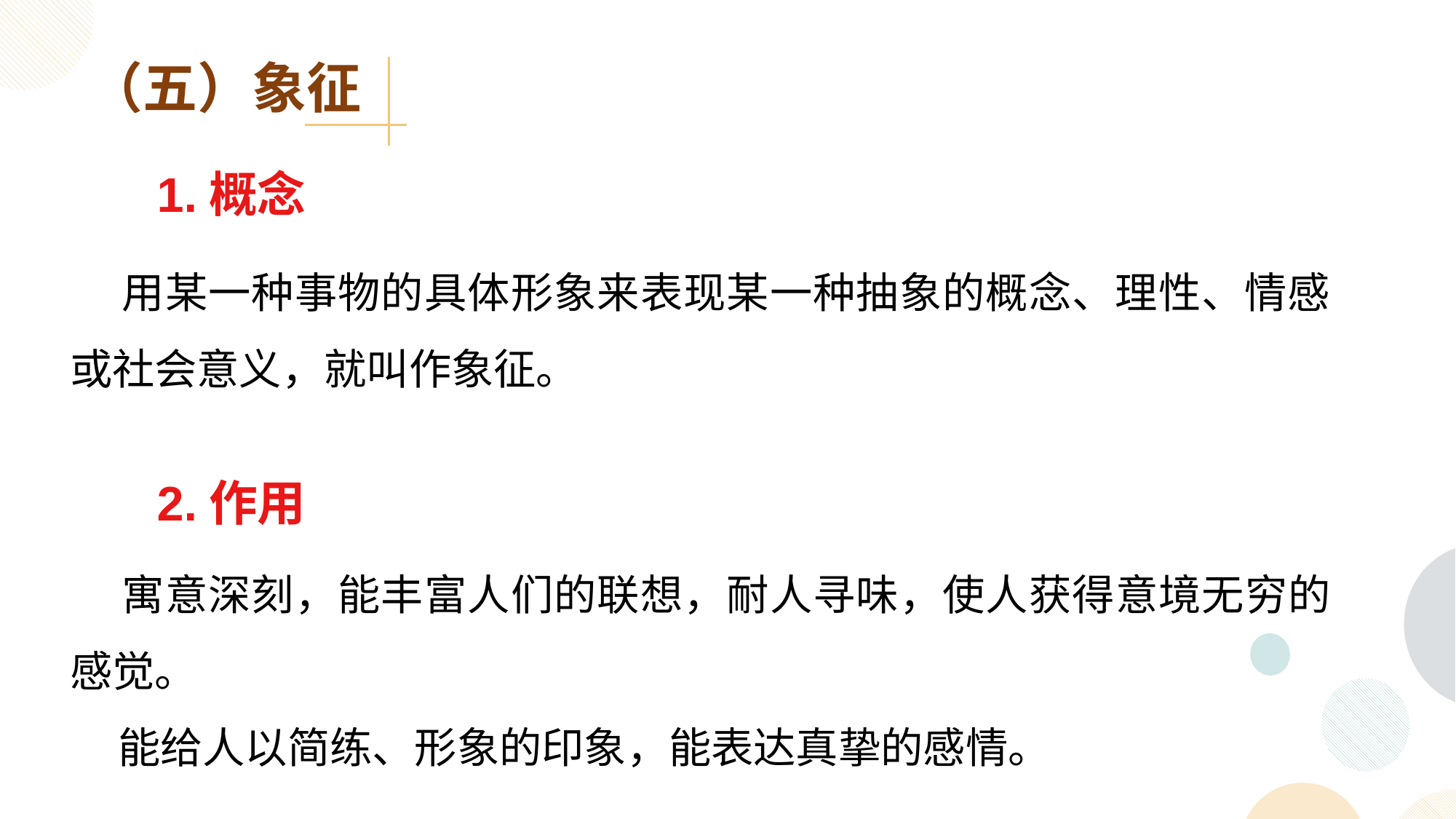

（五）象征
1.概念
    用某一种事物的具体形象来表现某一种抽象的概念、理性、情感或社会意义，就叫作象征。
2.作用
    寓意深刻，能丰富人们的联想，耐人寻味，使人获得意境无穷的感觉。
    能给人以简练、形象的印象，能表达真挚的感情。